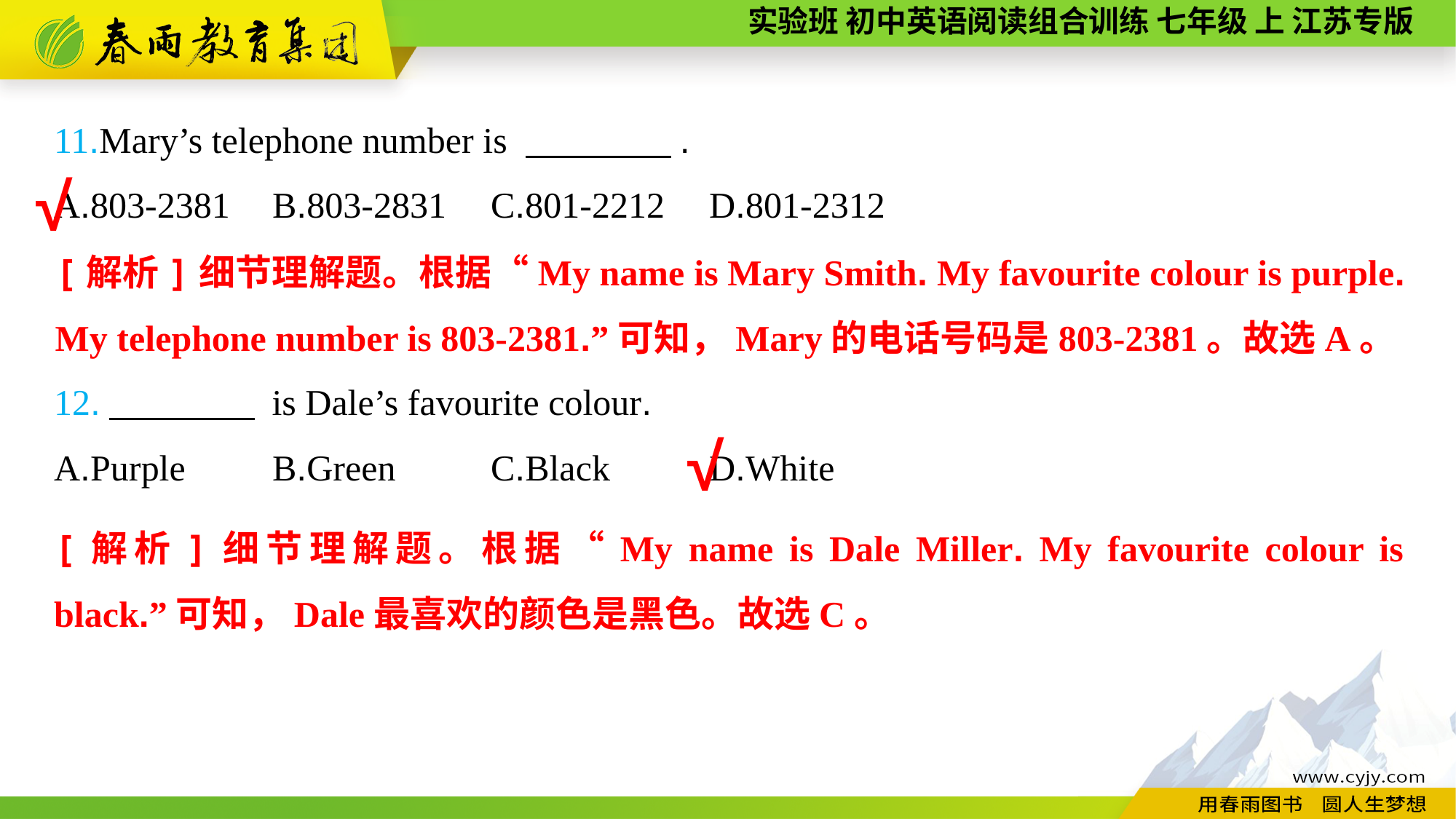

11.Mary’s telephone number is 　　　　.
A.803-2381	B.803-2831	C.801-2212	D.801-2312

12.　　　　 is Dale’s favourite colour.
A.Purple	B.Green	C.Black	D.White
√
[解析]细节理解题。根据“My name is Mary Smith. My favourite colour is purple. My telephone number is 803-2381.”可知，Mary的电话号码是803-2381。故选A。
√
[解析]细节理解题。根据“My name is Dale Miller. My favourite colour is black.”可知，Dale最喜欢的颜色是黑色。故选C。